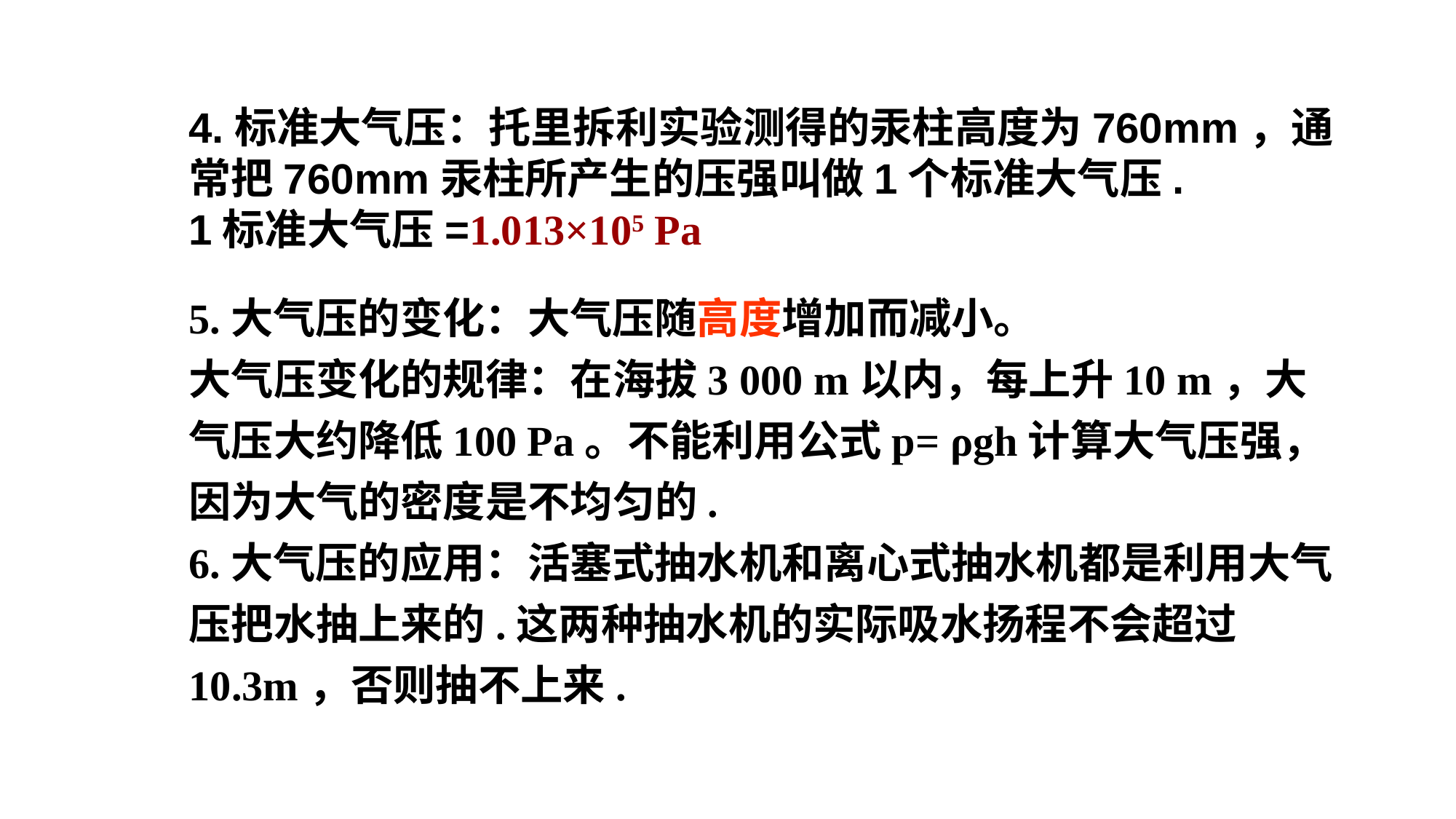

4.标准大气压：托里拆利实验测得的汞柱高度为760mm，通常把760mm汞柱所产生的压强叫做1个标准大气压.
1标准大气压=1.013×105 Pa

5.大气压的变化：大气压随高度增加而减小。
大气压变化的规律：在海拔3 000 m以内，每上升10 m，大气压大约降低100 Pa。不能利用公式p= ρgh计算大气压强，因为大气的密度是不均匀的.
6.大气压的应用：活塞式抽水机和离心式抽水机都是利用大气压把水抽上来的.这两种抽水机的实际吸水扬程不会超过10.3m，否则抽不上来.